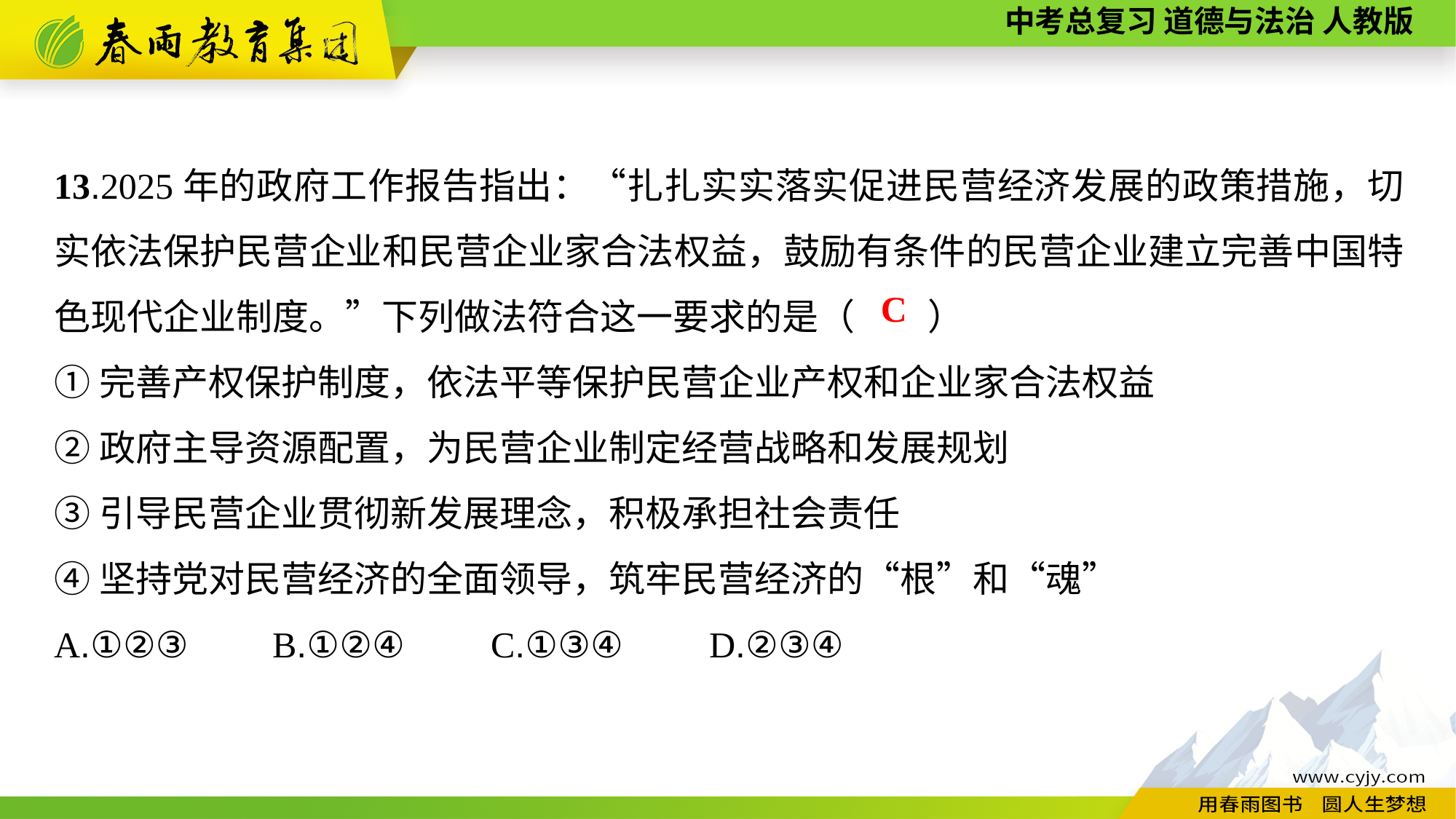

13.2025年的政府工作报告指出：“扎扎实实落实促进民营经济发展的政策措施，切实依法保护民营企业和民营企业家合法权益，鼓励有条件的民营企业建立完善中国特色现代企业制度。”下列做法符合这一要求的是（　　）
①完善产权保护制度，依法平等保护民营企业产权和企业家合法权益
②政府主导资源配置，为民营企业制定经营战略和发展规划
③引导民营企业贯彻新发展理念，积极承担社会责任
④坚持党对民营经济的全面领导，筑牢民营经济的“根”和“魂”
A.①②③	B.①②④	C.①③④	D.②③④
C